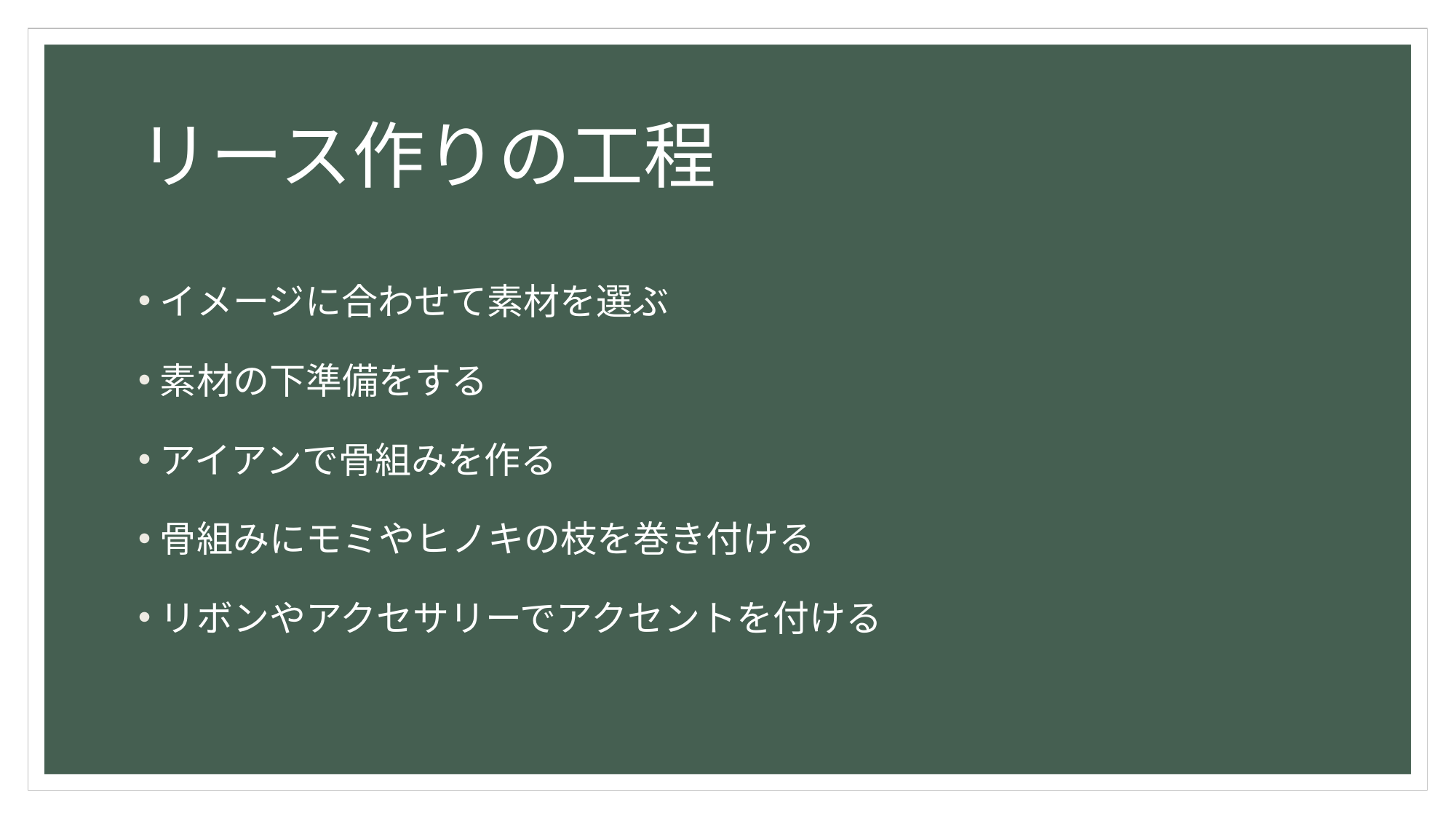

# リース作りの工程
イメージに合わせて素材を選ぶ
素材の下準備をする
アイアンで骨組みを作る
骨組みにモミやヒノキの枝を巻き付ける
リボンやアクセサリーでアクセントを付ける